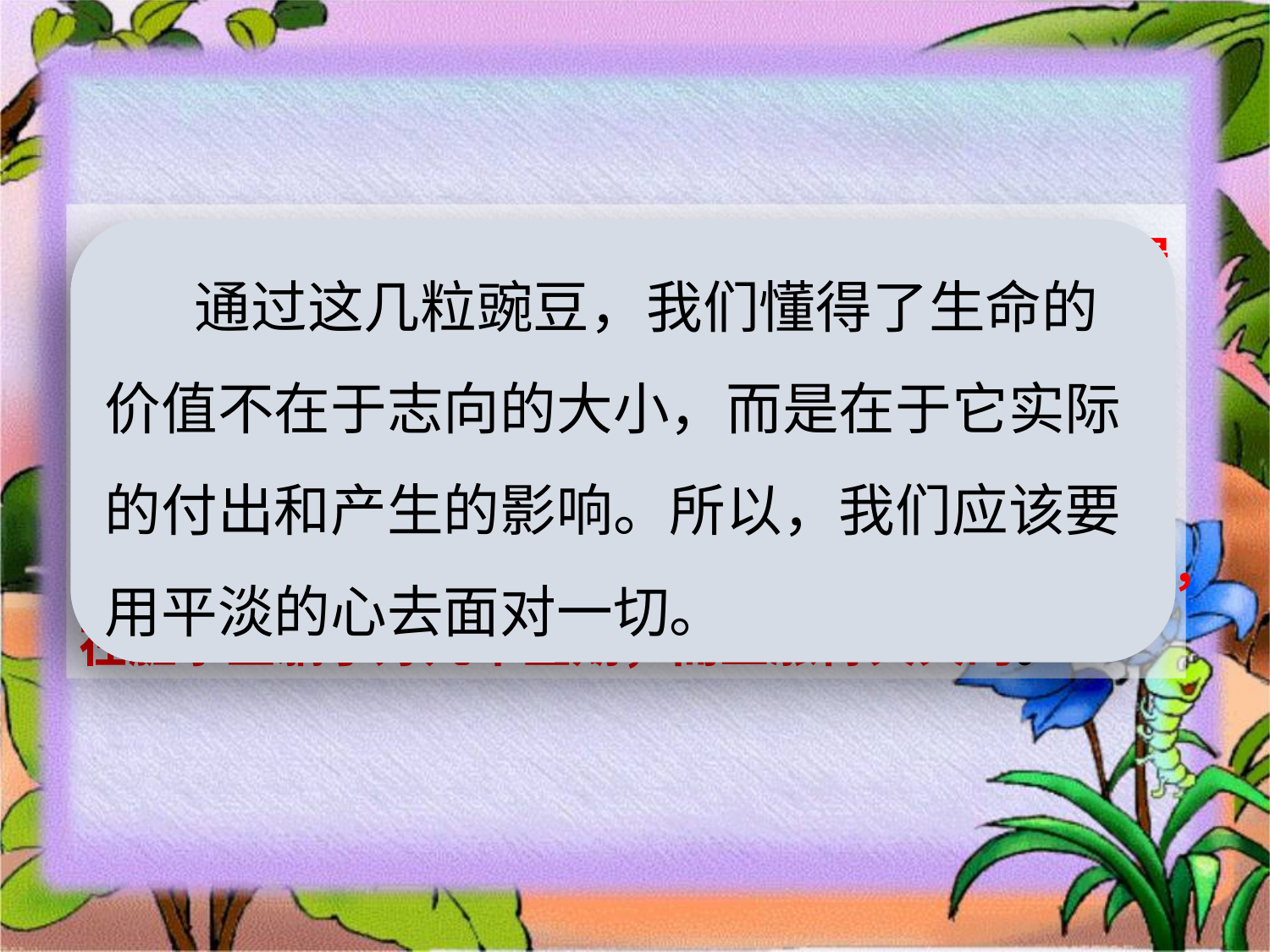

曾经想飞到广大世界里去的那一粒，它落到了屋顶的水笕里，被一只鸽子吃掉了。
    那两粒在地上打滚的豆子也没有走多远，也被鸽子吃掉了。
    那本来想飞进太阳里去的豌豆，却落到了水沟里，在脏水里躺了好几个星期，而且涨得大大的。
      通过这几粒豌豆，我们懂得了生命的价值不在于志向的大小，而是在于它实际的付出和产生的影响。所以，我们应该要用平淡的心去面对一切。